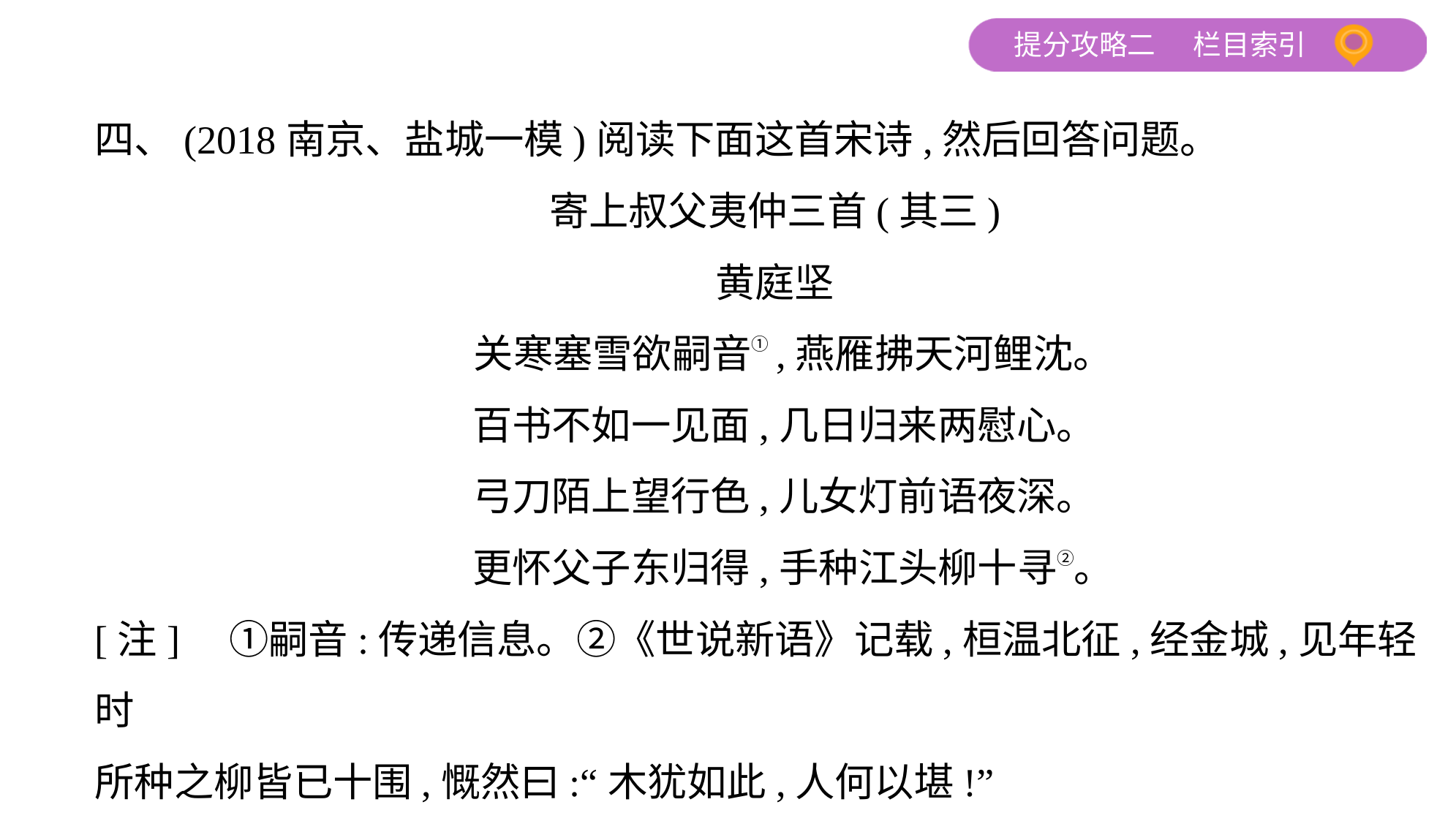

四、(2018南京、盐城一模)阅读下面这首宋诗,然后回答问题。
寄上叔父夷仲三首(其三)
黄庭坚
   关寒塞雪欲嗣音①,燕雁拂天河鲤沈。
 百书不如一见面,几日归来两慰心。
 弓刀陌上望行色,儿女灯前语夜深。
   更怀父子东归得,手种江头柳十寻②。
[注]　①嗣音:传递信息。②《世说新语》记载,桓温北征,经金城,见年轻时
所种之柳皆已十围,慨然曰:“木犹如此,人何以堪!”